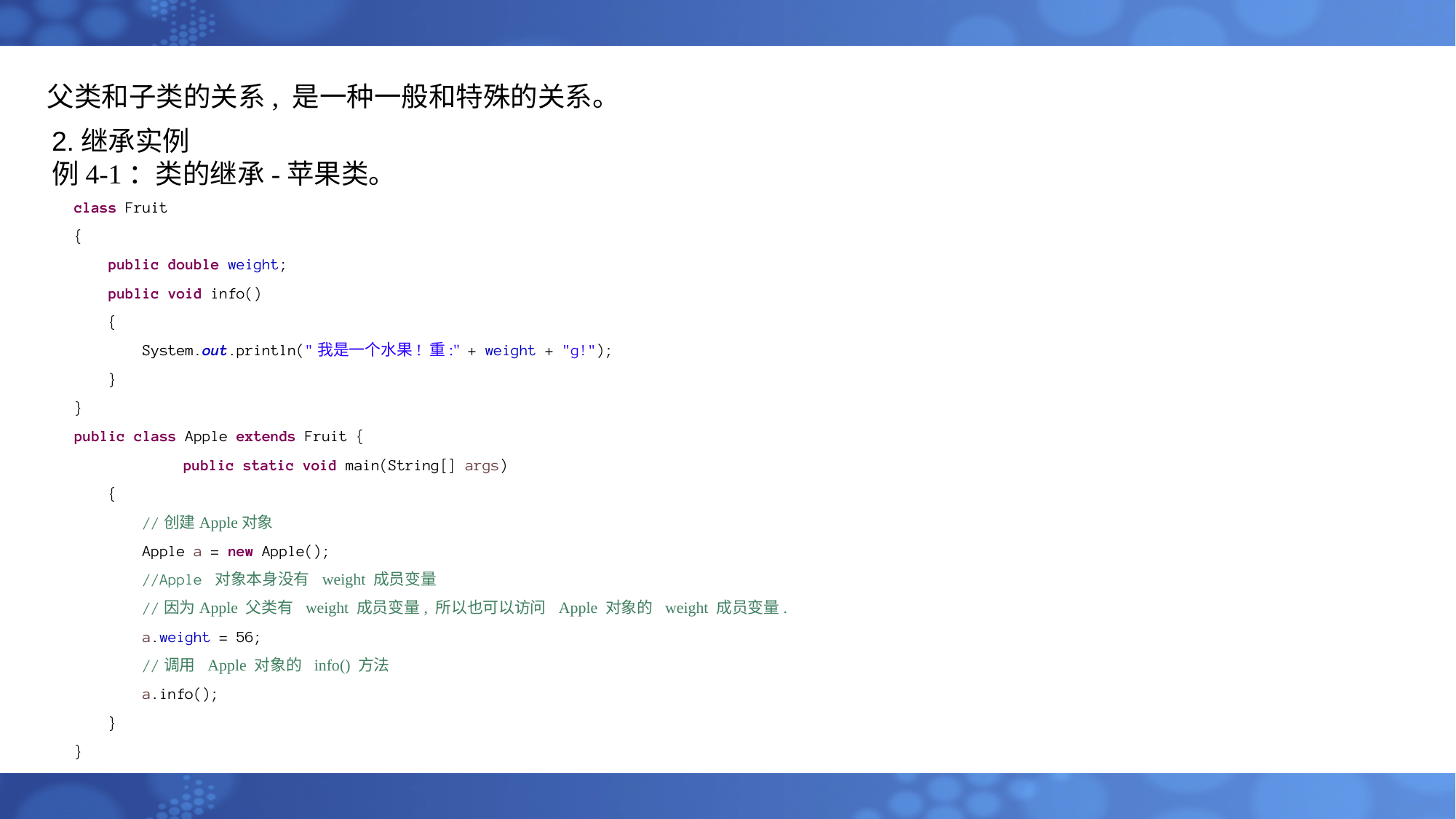

父类和子类的关系, 是一种一般和特殊的关系。
2.继承实例
例4-1：类的继承-苹果类。

class Fruit
{
    public double weight;
    public void info()
    {
        System.out.println("我是一个水果! 重:" + weight + "g!");
    }
}
public class Apple extends Fruit {
	public static void main(String[] args)
    {
        //创建Apple对象
        Apple a = new Apple();
        //Apple 对象本身没有 weight 成员变量
        //因为Apple 父类有 weight 成员变量, 所以也可以访问 Apple 对象的 weight 成员变量.
        a.weight = 56;
        //调用 Apple 对象的 info() 方法
        a.info();
    }
}